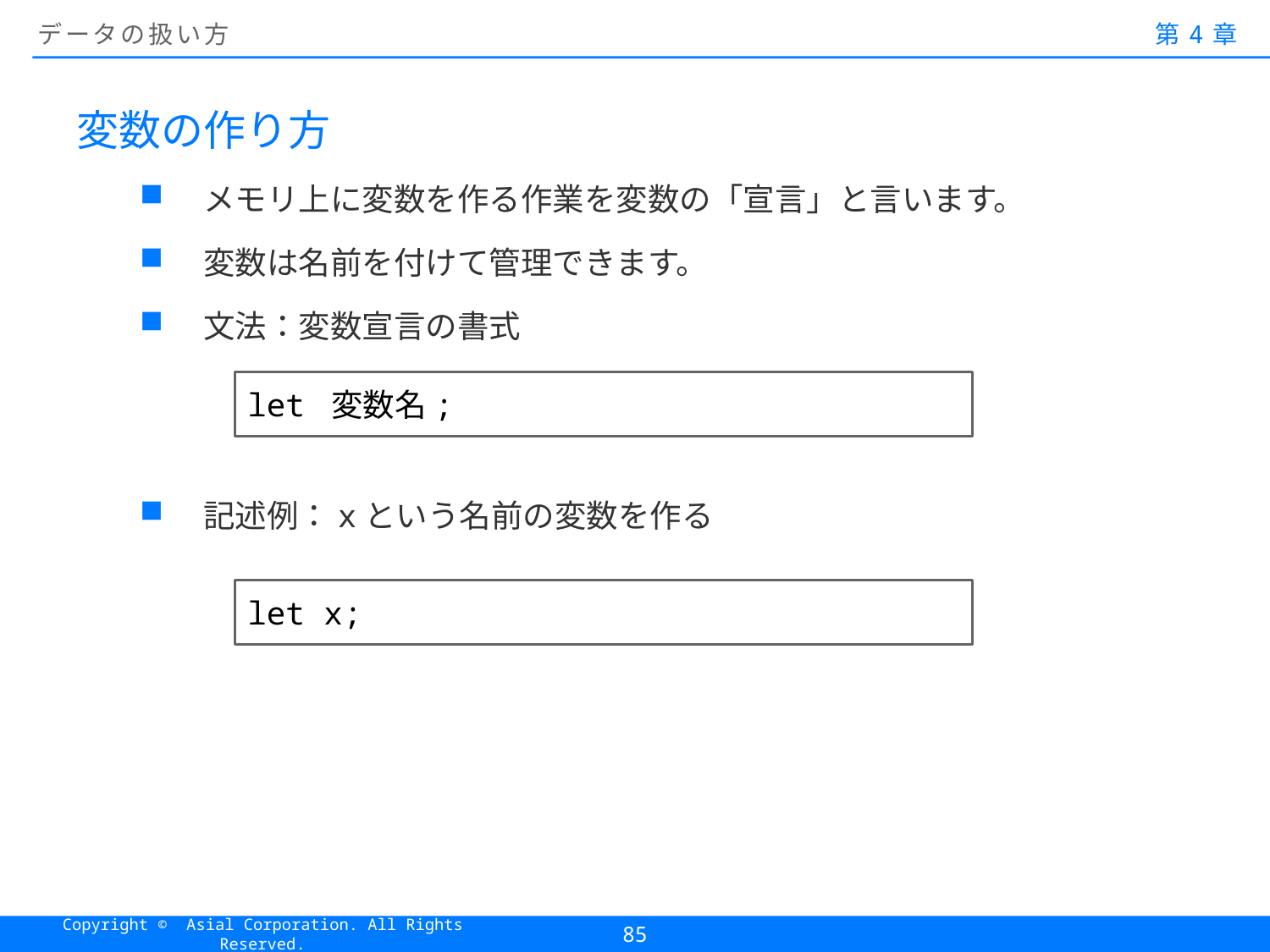

# データの扱い方
第4章
変数の作り方
メモリ上に変数を作る作業を変数の「宣言」と言います。
変数は名前を付けて管理できます。
文法：変数宣言の書式

記述例：xという名前の変数を作る
let 変数名;
let x;
85